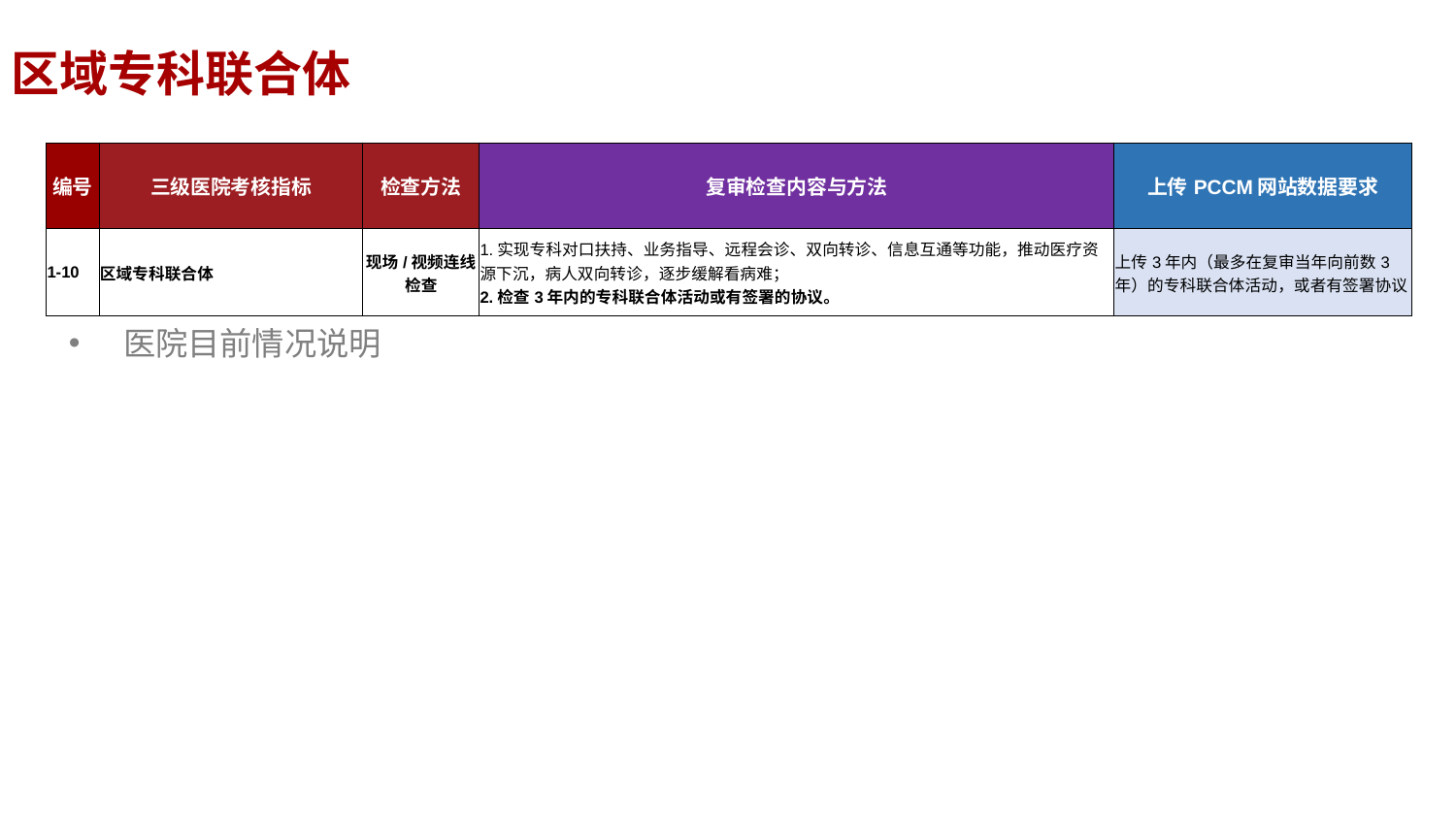

区域专科联合体
| 编号 | 三级医院考核指标 | 检查方法 | 复审检查内容与方法 | 上传PCCM网站数据要求 |
| --- | --- | --- | --- | --- |
| 1-10 | 区域专科联合体 | 现场/视频连线检查 | 1.实现专科对口扶持、业务指导、远程会诊、双向转诊、信息互通等功能，推动医疗资源下沉，病人双向转诊，逐步缓解看病难； 2.检查3年内的专科联合体活动或有签署的协议。 | 上传3年内（最多在复审当年向前数3年）的专科联合体活动，或者有签署协议 |
医院目前情况说明